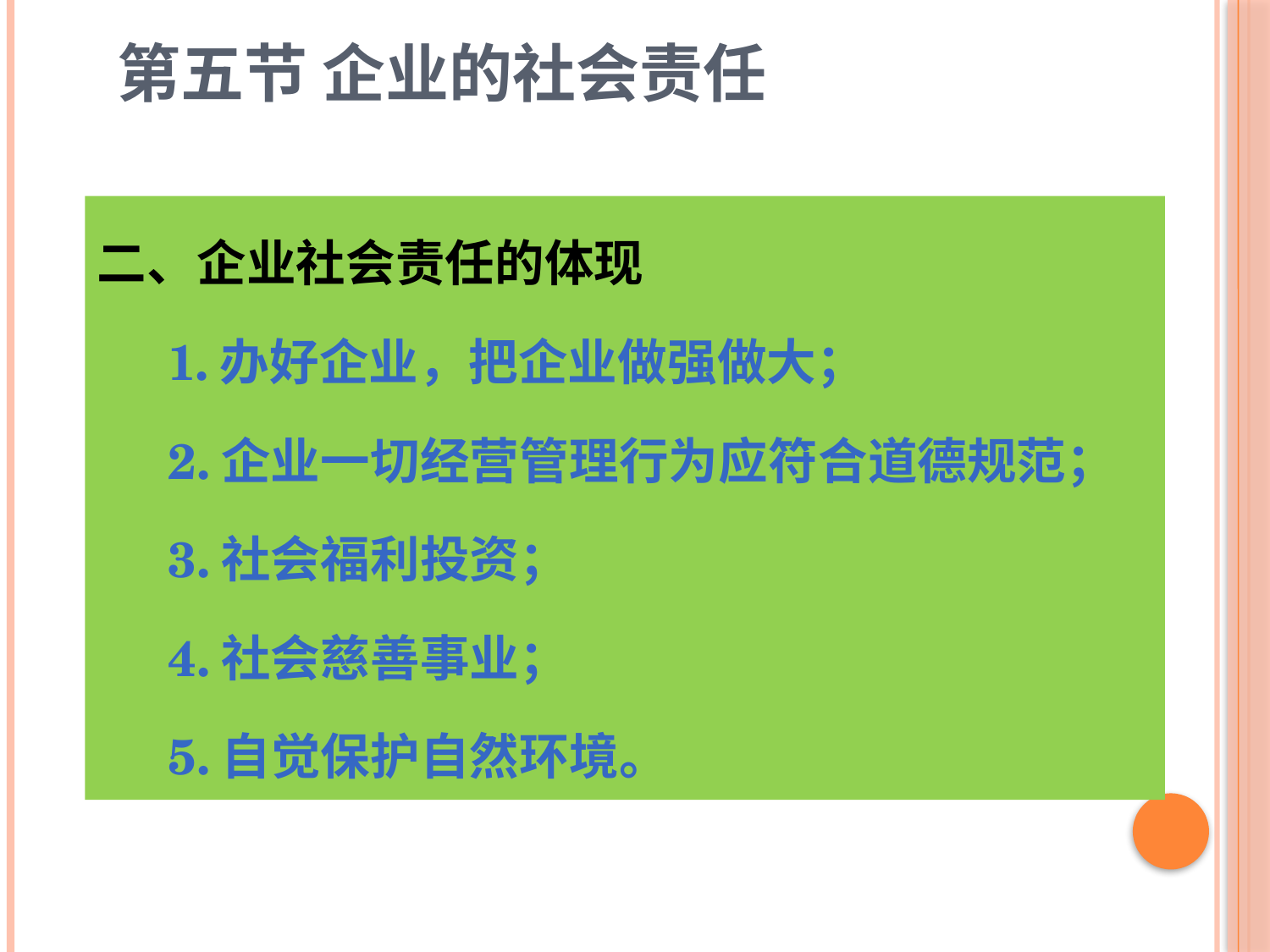

# 第五节 企业的社会责任
二、企业社会责任的体现
     1.办好企业，把企业做强做大；
     2.企业一切经营管理行为应符合道德规范；
     3.社会福利投资；
     4.社会慈善事业；
     5.自觉保护自然环境。